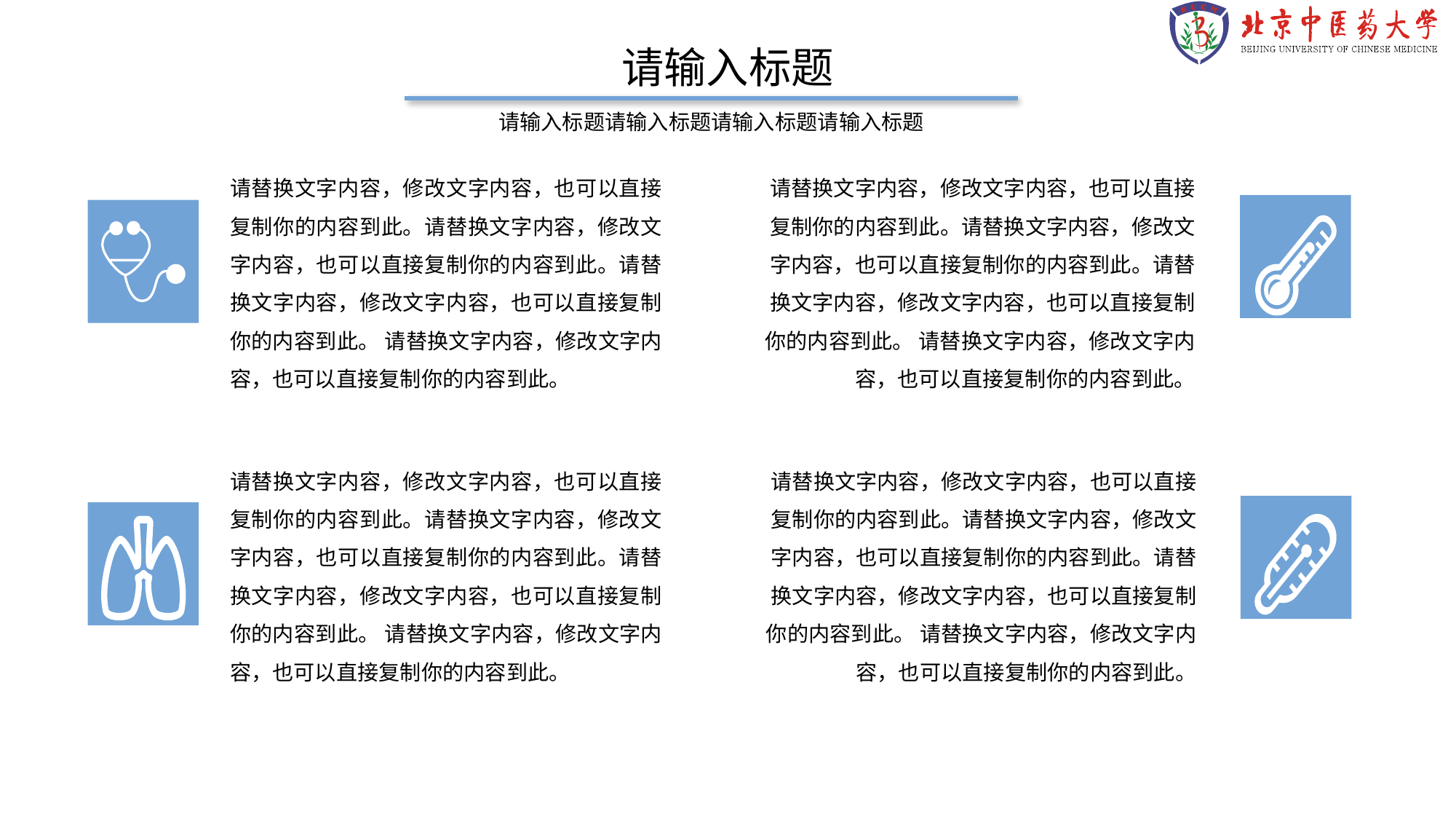

请输入标题
请输入标题请输入标题请输入标题请输入标题
请替换文字内容，修改文字内容，也可以直接复制你的内容到此。请替换文字内容，修改文字内容，也可以直接复制你的内容到此。请替换文字内容，修改文字内容，也可以直接复制你的内容到此。 请替换文字内容，修改文字内容，也可以直接复制你的内容到此。
请替换文字内容，修改文字内容，也可以直接复制你的内容到此。请替换文字内容，修改文字内容，也可以直接复制你的内容到此。请替换文字内容，修改文字内容，也可以直接复制你的内容到此。 请替换文字内容，修改文字内容，也可以直接复制你的内容到此。

请替换文字内容，修改文字内容，也可以直接复制你的内容到此。请替换文字内容，修改文字内容，也可以直接复制你的内容到此。请替换文字内容，修改文字内容，也可以直接复制你的内容到此。 请替换文字内容，修改文字内容，也可以直接复制你的内容到此。
请替换文字内容，修改文字内容，也可以直接复制你的内容到此。请替换文字内容，修改文字内容，也可以直接复制你的内容到此。请替换文字内容，修改文字内容，也可以直接复制你的内容到此。 请替换文字内容，修改文字内容，也可以直接复制你的内容到此。